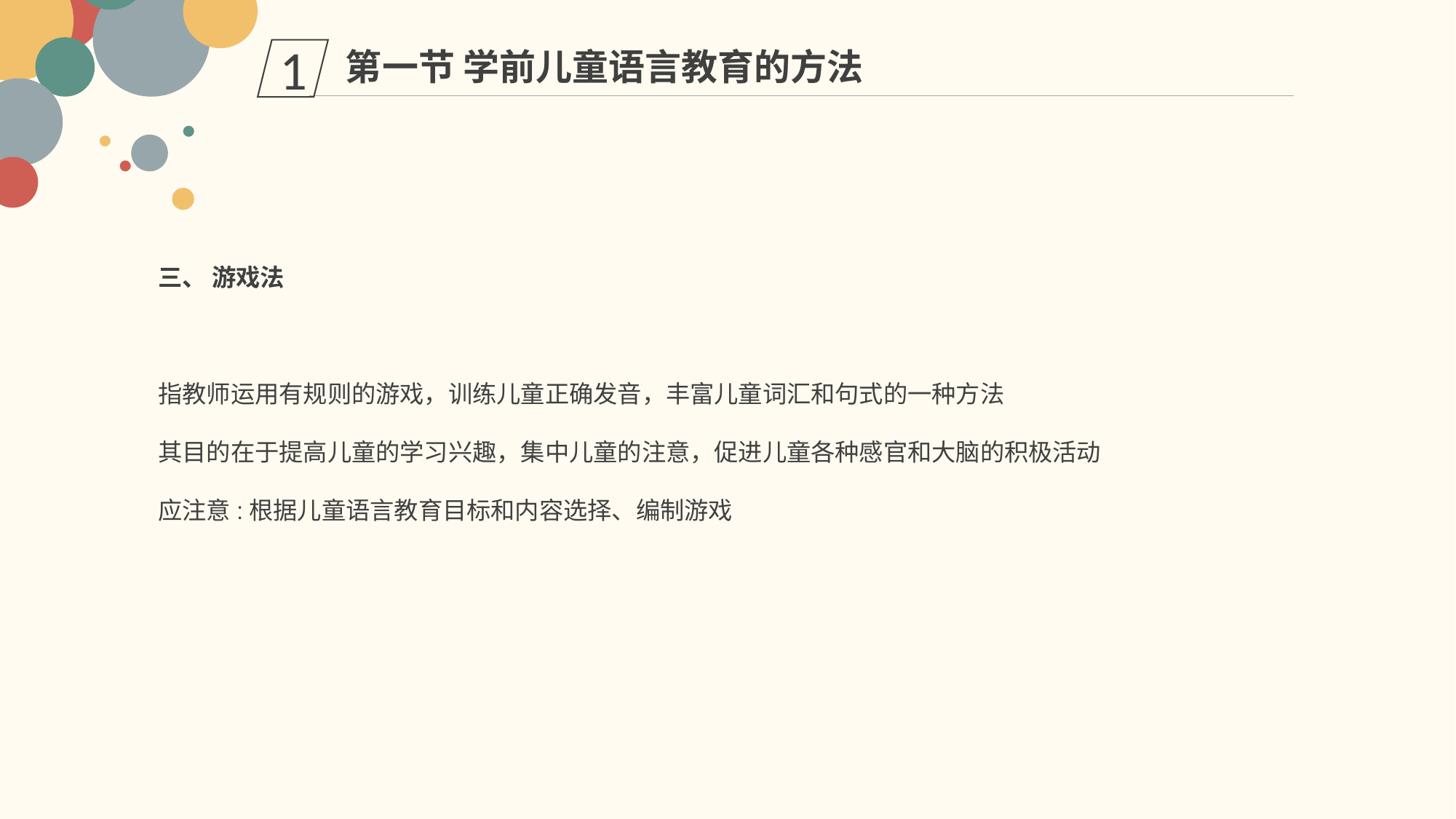

第一节 学前儿童语言教育的方法
1
三、 游戏法

指教师运用有规则的游戏，训练儿童正确发音，丰富儿童词汇和句式的一种方法
其目的在于提高儿童的学习兴趣，集中儿童的注意，促进儿童各种感官和大脑的积极活动
应注意:根据儿童语言教育目标和内容选择、编制游戏